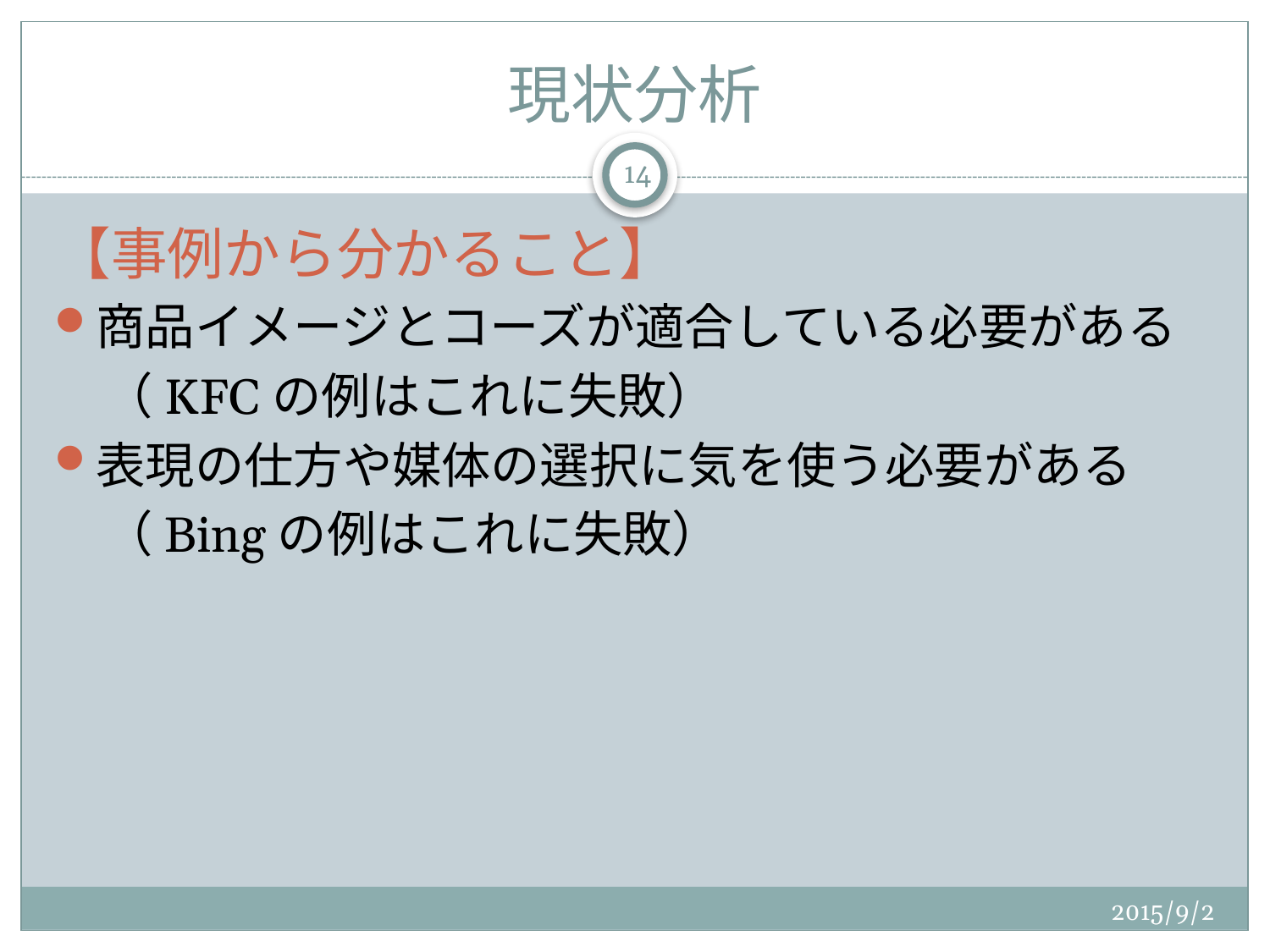

# 現状分析
14
【事例から分かること】
商品イメージとコーズが適合している必要がある
　（KFCの例はこれに失敗）
表現の仕方や媒体の選択に気を使う必要がある
　（Bingの例はこれに失敗）

2015/9/2